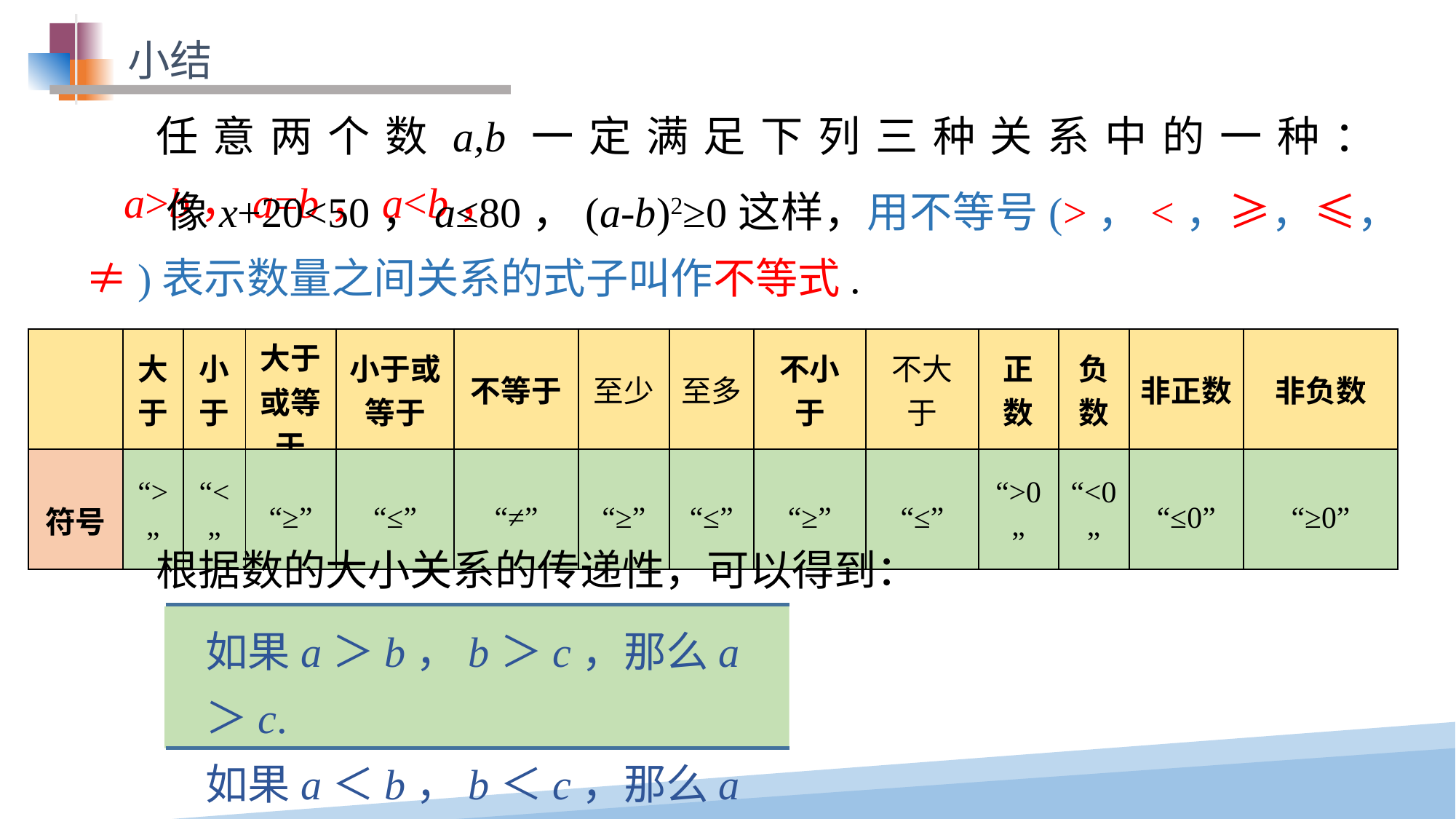

小结
任意两个数a,b一定满足下列三种关系中的一种：a>b，a=b，a<b，

       像x+20<50，a≤80，(a-b)2≥0这样，用不等号(>，<，≥，≤，≠)表示数量之间关系的式子叫作不等式.
|  | 大于 | 小于 | 大于或等于 | 小于或等于 | 不等于 | 至少 | 至多 | 不小于 | 不大于 | 正数 | 负数 | 非正数 | 非负数 |
| --- | --- | --- | --- | --- | --- | --- | --- | --- | --- | --- | --- | --- | --- |
| 符号 | “>” | “<” | “≥” | “≤” | “≠” | “≥” | “≤” | “≥” | “≤” | “>0” | “<0” | “≤0” | “≥0” |
根据数的大小关系的传递性，可以得到：
如果a＞b，b＞c，那么a＞c.
如果a＜b，b＜c，那么a＜c.